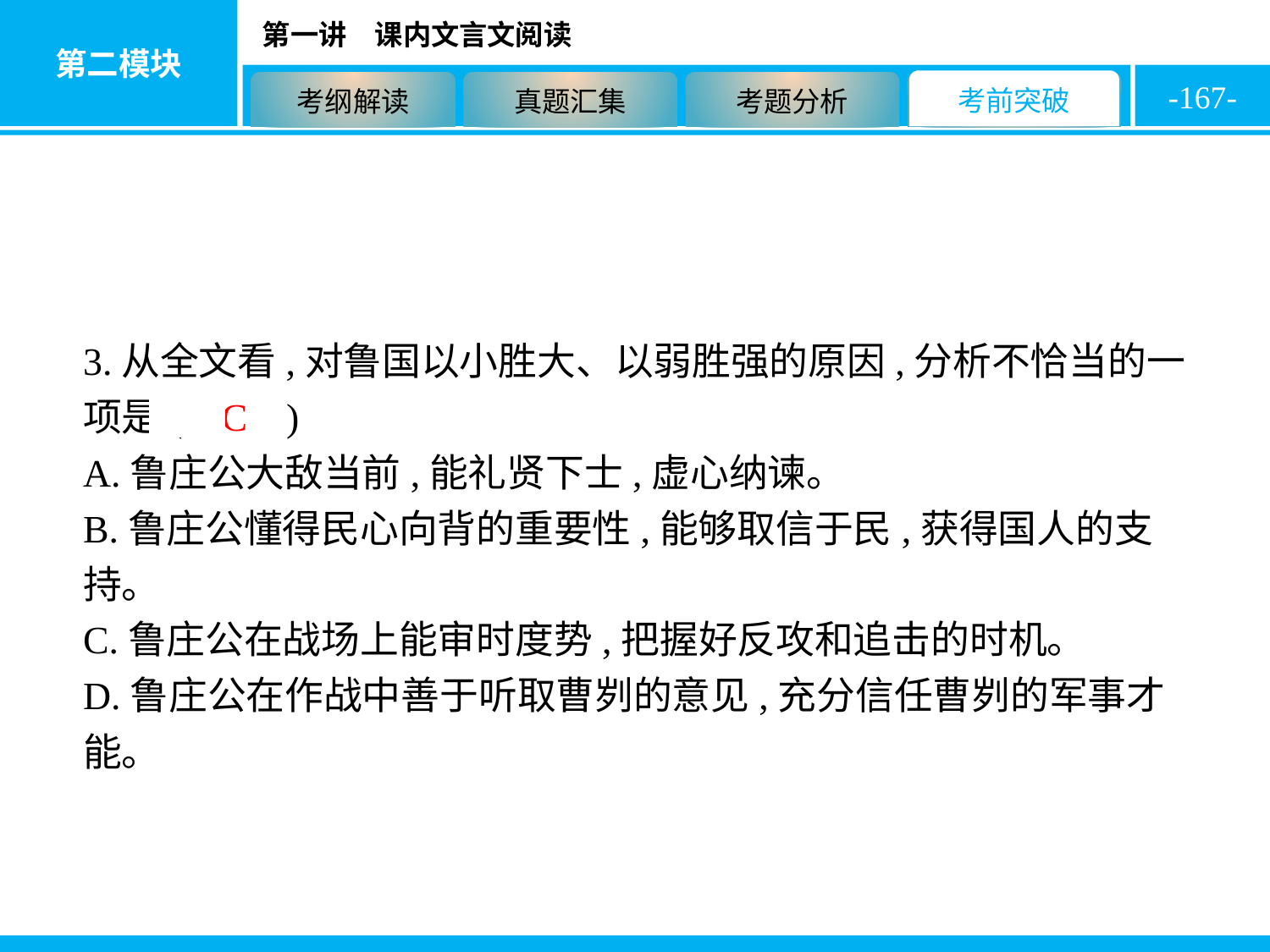

-167-
3.从全文看,对鲁国以小胜大、以弱胜强的原因,分析不恰当的一项是(    C    )
A.鲁庄公大敌当前,能礼贤下士,虚心纳谏。
B.鲁庄公懂得民心向背的重要性,能够取信于民,获得国人的支持。
C.鲁庄公在战场上能审时度势,把握好反攻和追击的时机。
D.鲁庄公在作战中善于听取曹刿的意见,充分信任曹刿的军事才能。